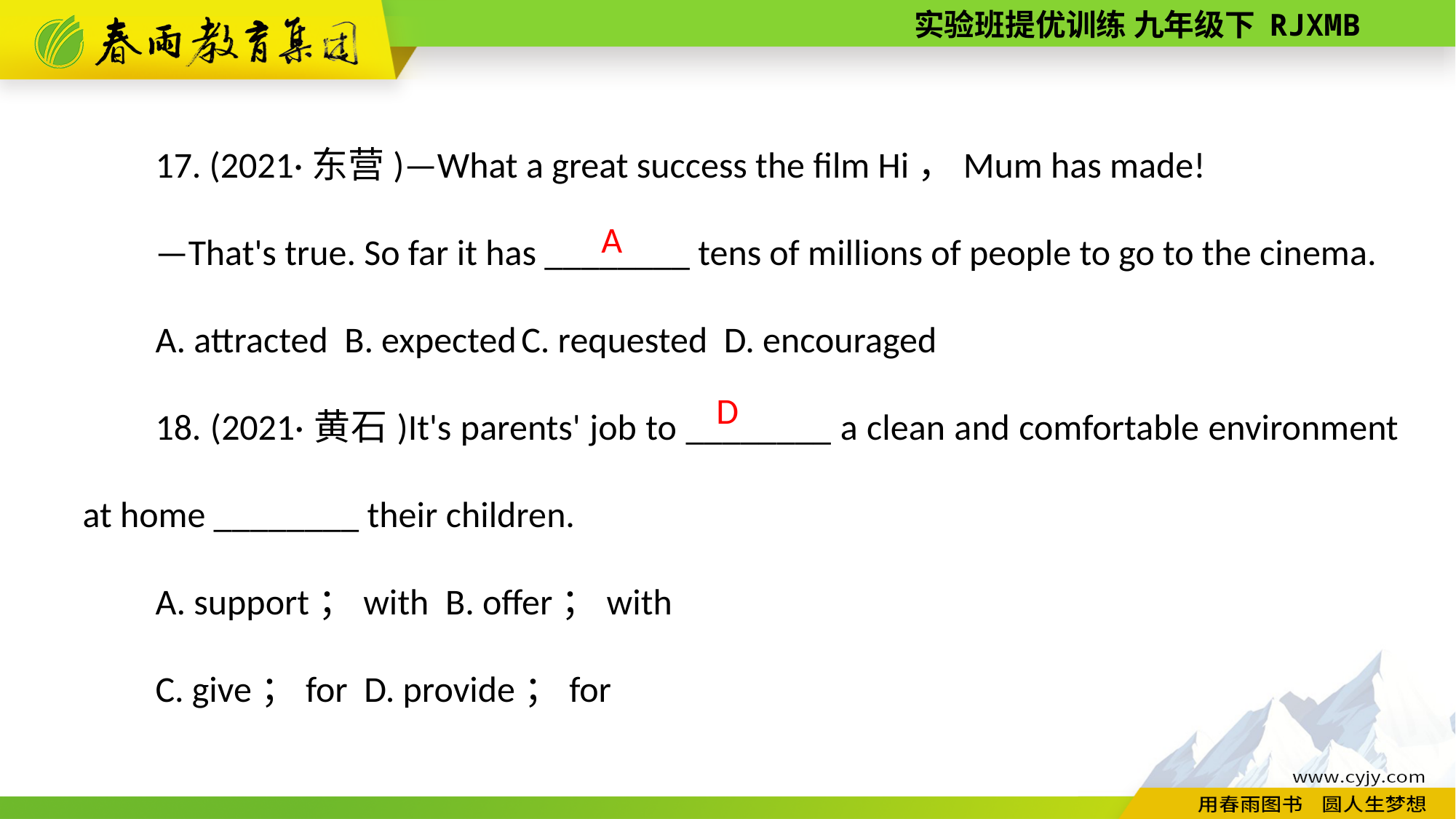

17. (2021·东营)—What a great success the film Hi，Mum has made!
—That's true. So far it has ________ tens of millions of people to go to the cinema.
A. attracted  B. expected C. requested  D. encouraged
18. (2021·黄石)It's parents' job to ________ a clean and comfortable environment at home ________ their children.
A. support；with  B. offer；with
C. give；for  D. provide；for
A
D